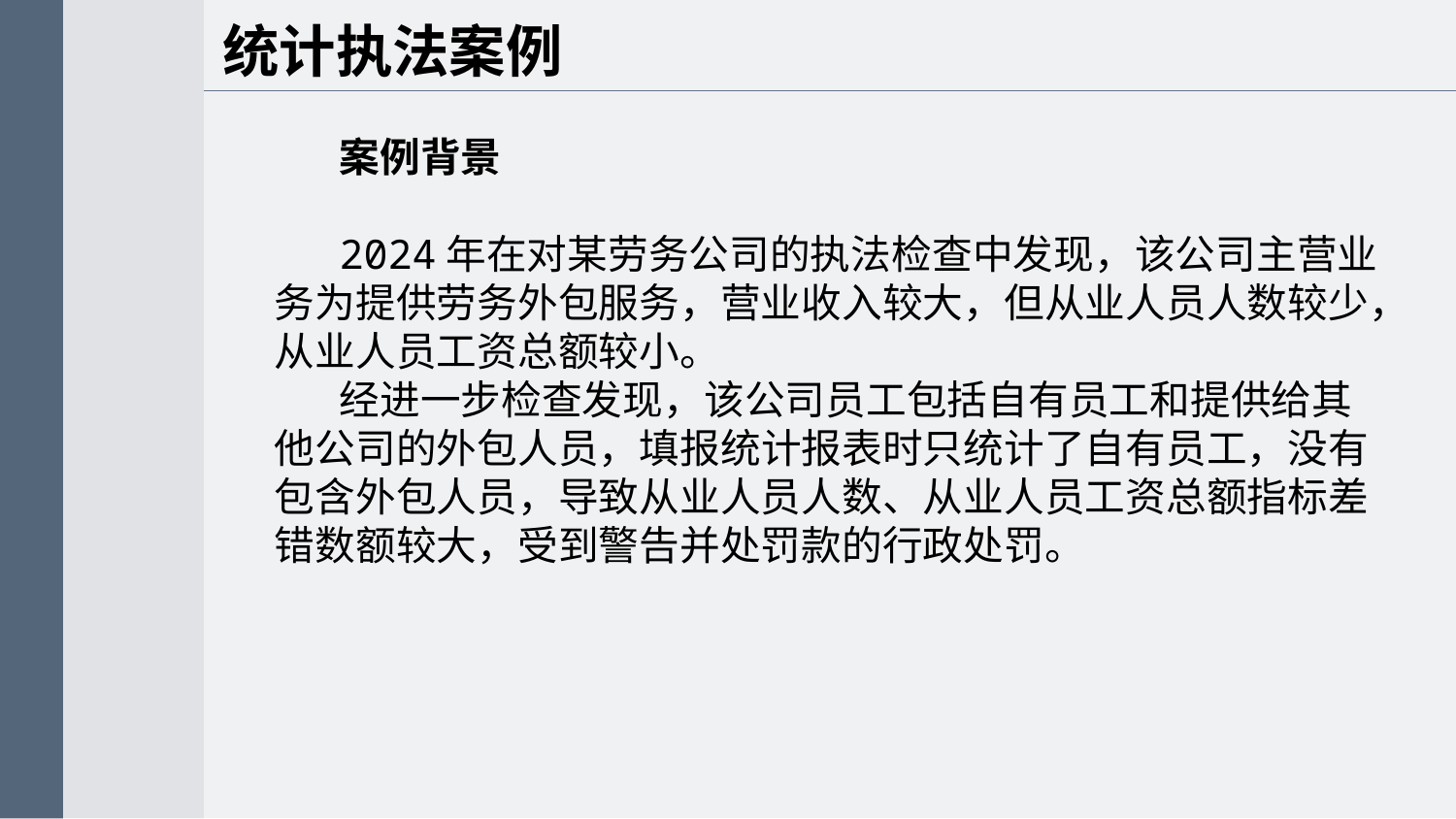

统计执法案例
案例背景

2024年在对某劳务公司的执法检查中发现，该公司主营业务为提供劳务外包服务，营业收入较大，但从业人员人数较少，从业人员工资总额较小。
经进一步检查发现，该公司员工包括自有员工和提供给其他公司的外包人员，填报统计报表时只统计了自有员工，没有包含外包人员，导致从业人员人数、从业人员工资总额指标差错数额较大，受到警告并处罚款的行政处罚。